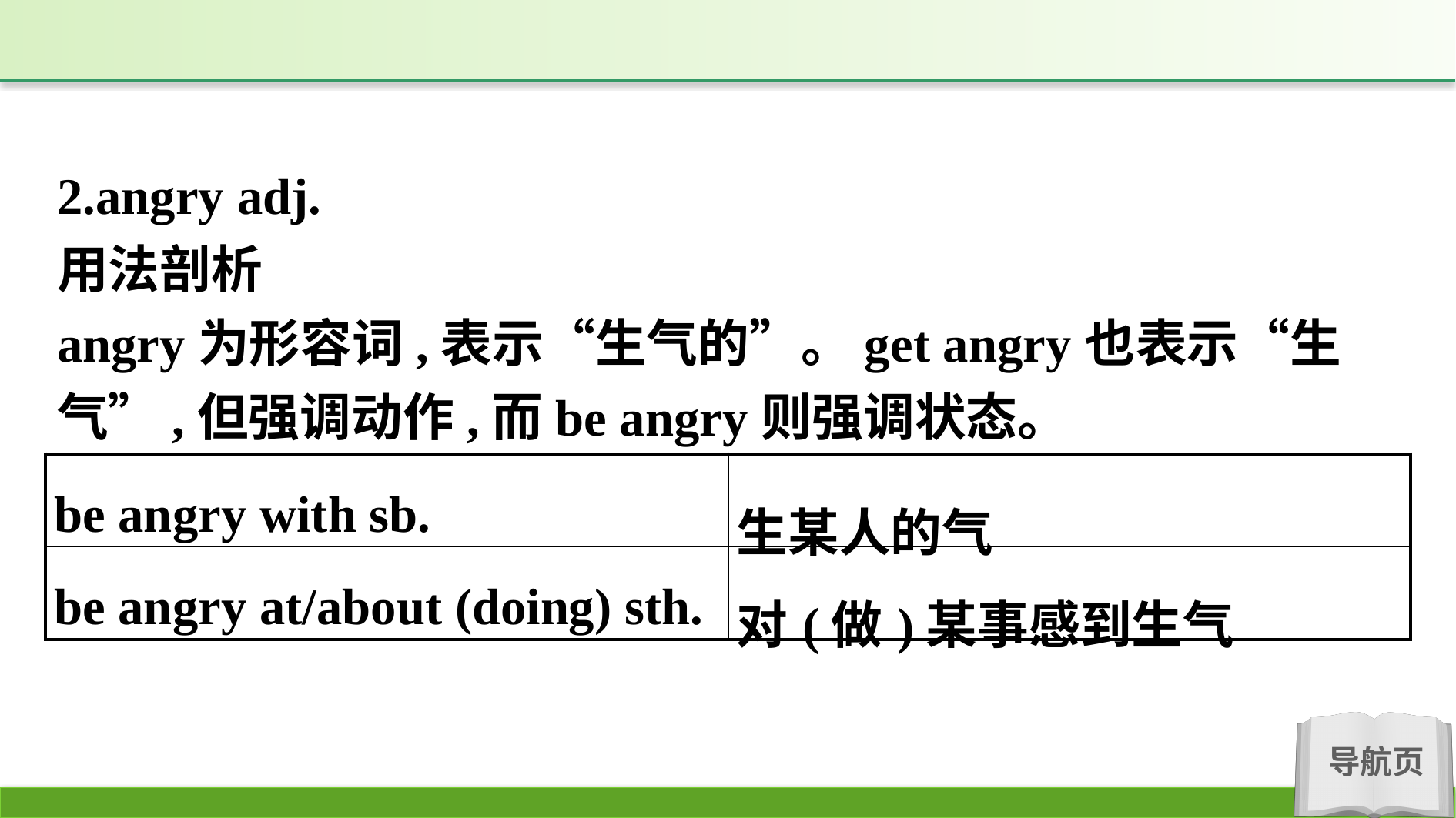

2.angry adj.
用法剖析
angry为形容词,表示“生气的”。get angry也表示“生气”,但强调动作,而be angry则强调状态。
| be angry with sb. | 生某人的气 |
| --- | --- |
| be angry at/about (doing) sth. | 对(做)某事感到生气 |